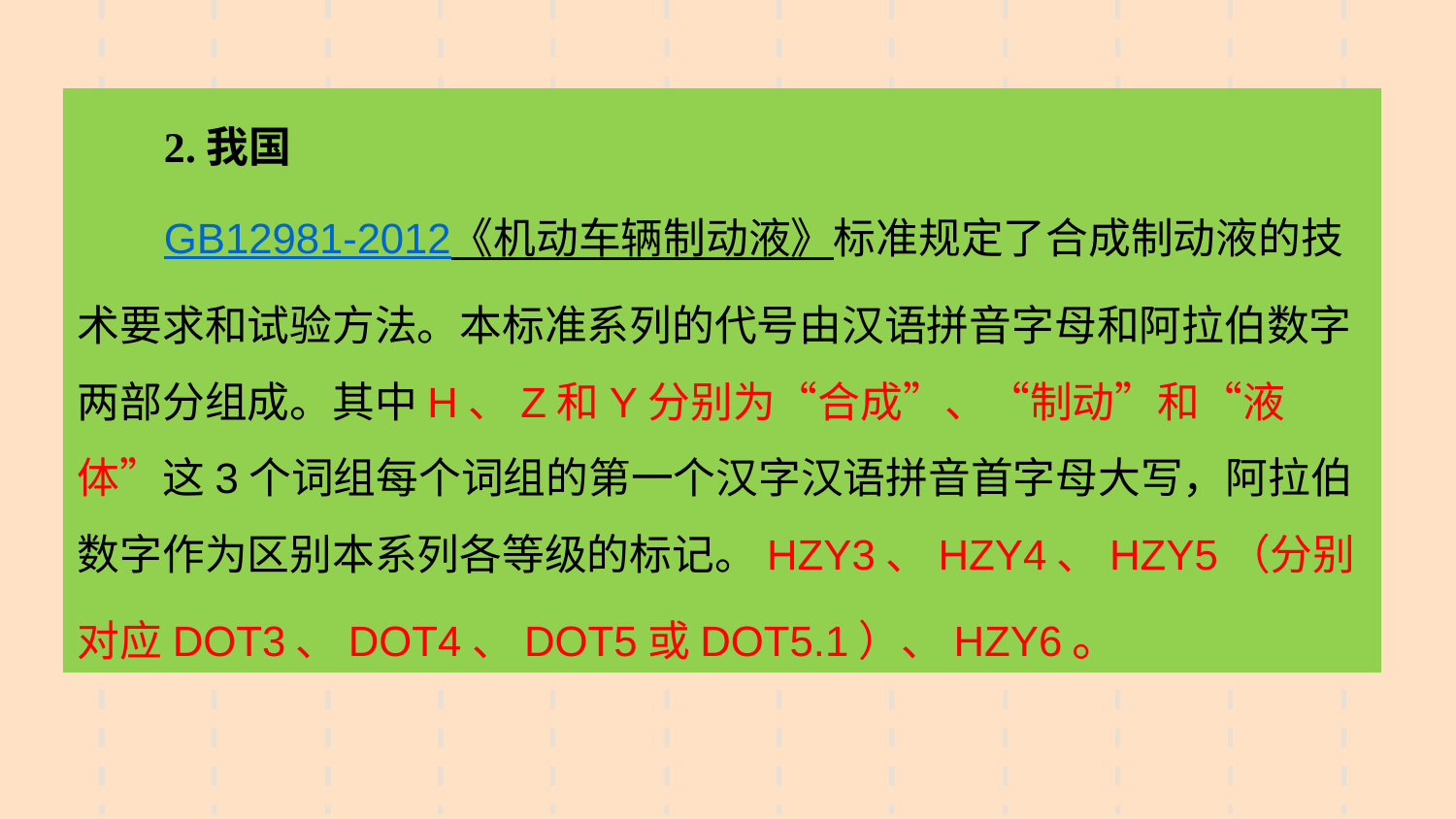

2.我国
GB12981-2012《机动车辆制动液》标准规定了合成制动液的技术要求和试验方法。本标准系列的代号由汉语拼音字母和阿拉伯数字两部分组成。其中H、Z和Y分别为“合成”、“制动”和“液体”这3个词组每个词组的第一个汉字汉语拼音首字母大写，阿拉伯数字作为区别本系列各等级的标记。HZY3、HZY4、HZY5（分别对应DOT3、DOT4、DOT5或DOT5.1）、HZY6。